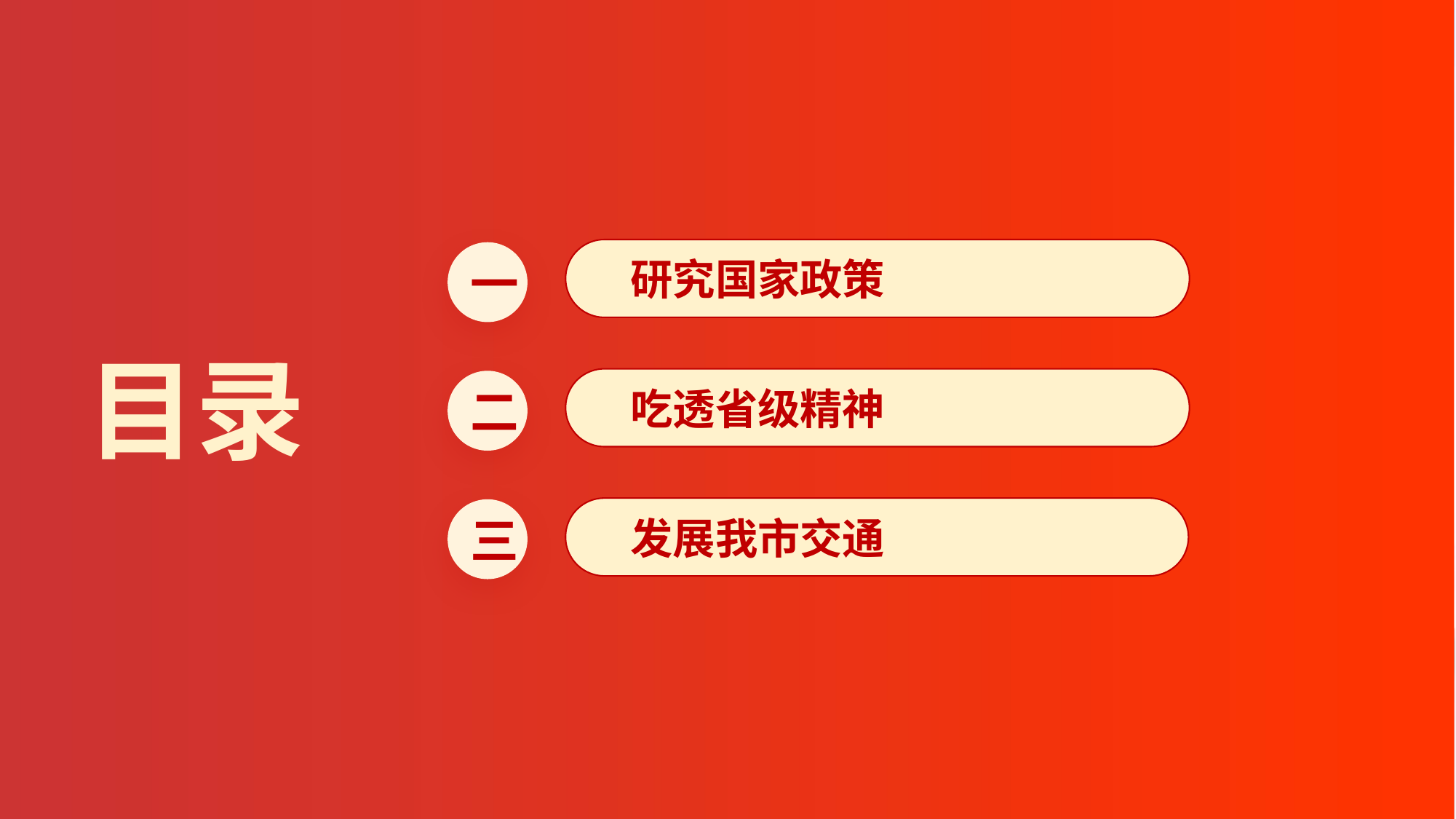

研究国家政策
一
目录
吃透省级精神
二
发展我市交通
三